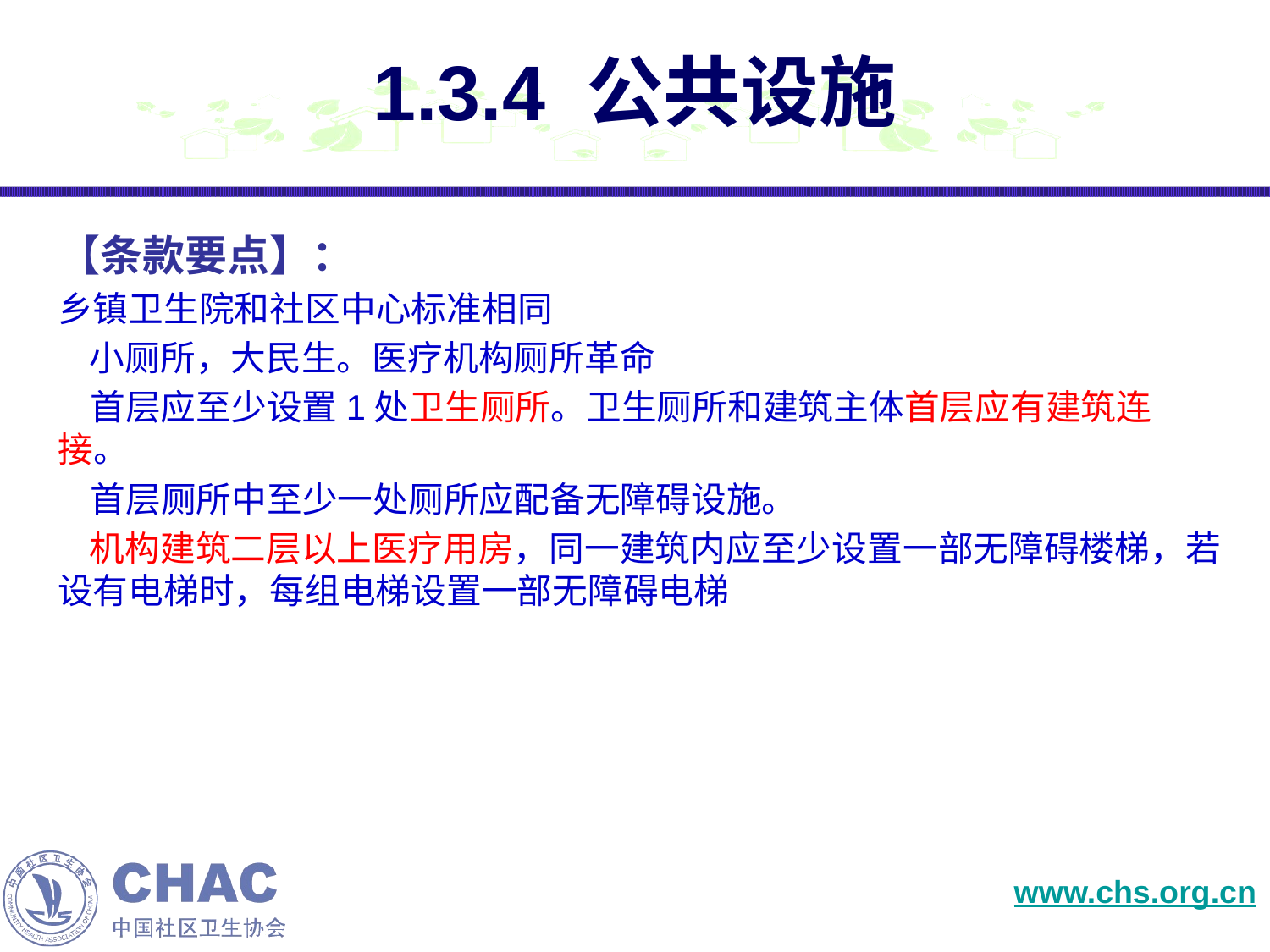

# 1.3.4 公共设施
【条款要点】：
乡镇卫生院和社区中心标准相同
   小厕所，大民生。医疗机构厕所革命
   首层应至少设置1处卫生厕所。卫生厕所和建筑主体首层应有建筑连接。
   首层厕所中至少一处厕所应配备无障碍设施。
   机构建筑二层以上医疗用房，同一建筑内应至少设置一部无障碍楼梯，若设有电梯时，每组电梯设置一部无障碍电梯